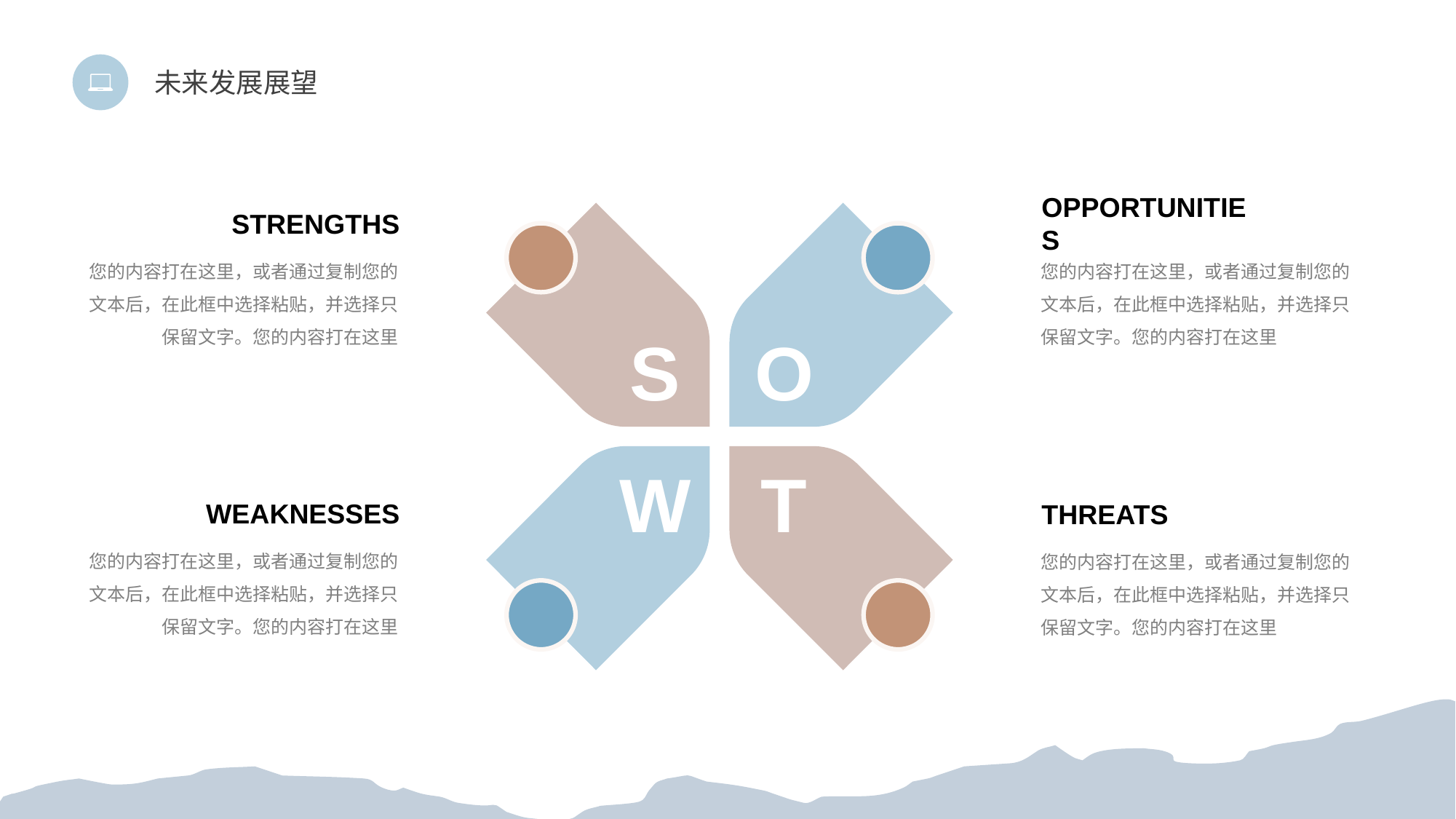

未来发展展望

S
O

W
T

STRENGTHS
OPPORTUNITIES

您的内容打在这里，或者通过复制您的文本后，在此框中选择粘贴，并选择只保留文字。您的内容打在这里
您的内容打在这里，或者通过复制您的文本后，在此框中选择粘贴，并选择只保留文字。您的内容打在这里
WEAKNESSES
THREATS
您的内容打在这里，或者通过复制您的文本后，在此框中选择粘贴，并选择只保留文字。您的内容打在这里
您的内容打在这里，或者通过复制您的文本后，在此框中选择粘贴，并选择只保留文字。您的内容打在这里